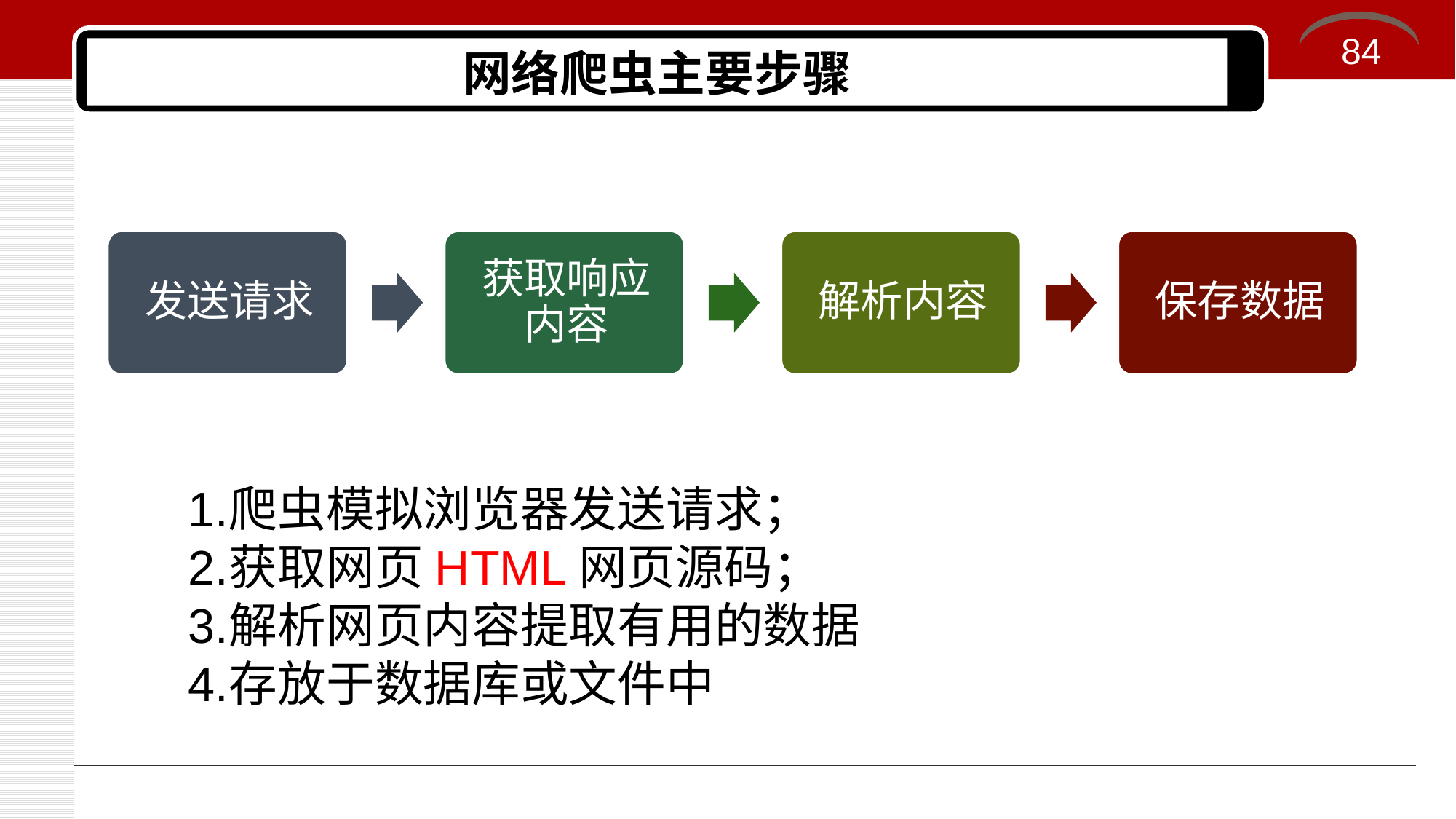

发送请求

获取响应内容

解析内容

保存数据
84
# 网络爬虫主要步骤
爬虫模拟浏览器发送请求；
获取网页HTML网页源码；
解析网页内容提取有用的数据
存放于数据库或文件中